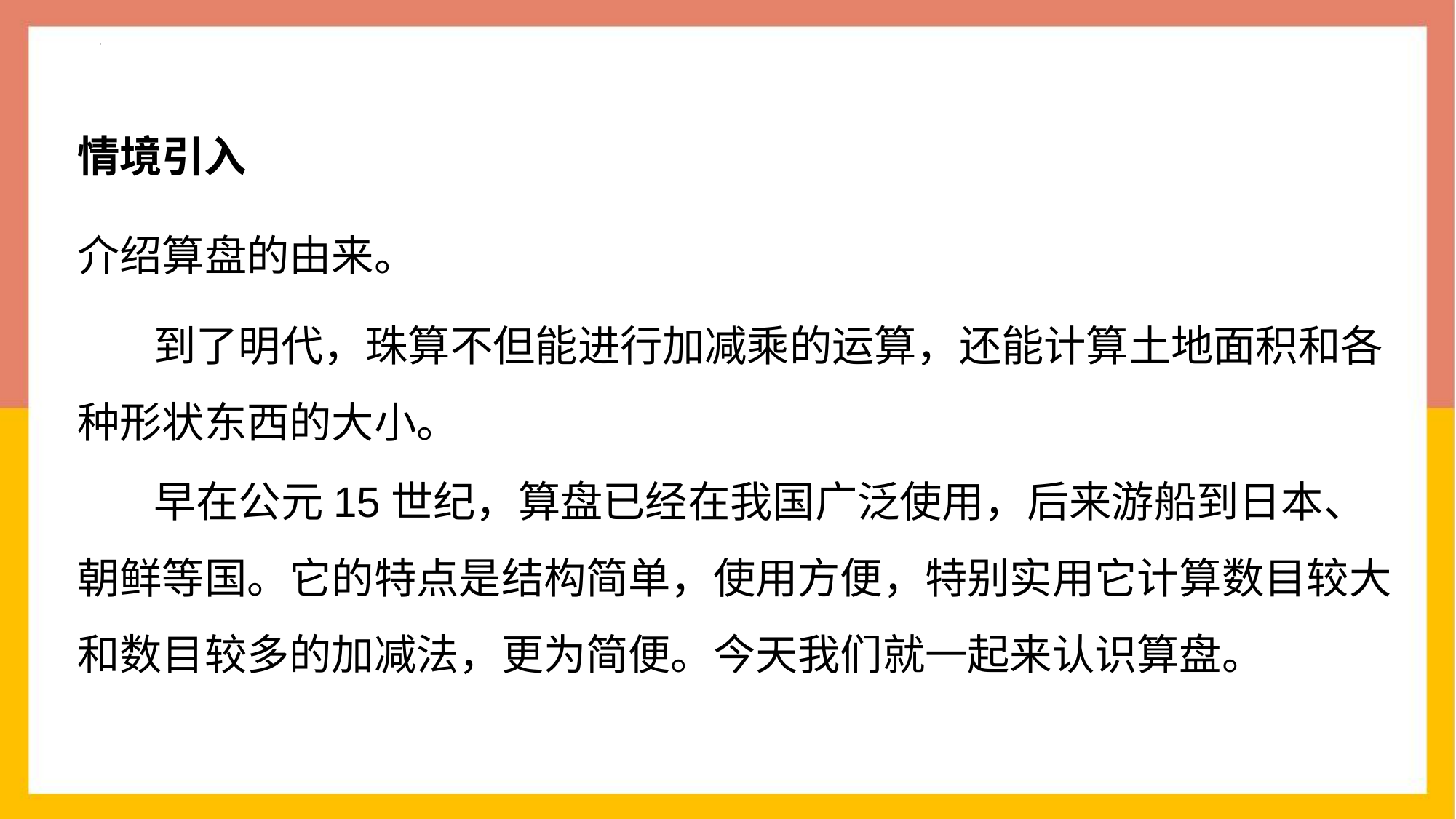

情境引入
介绍算盘的由来。
       到了明代，珠算不但能进行加减乘的运算，还能计算土地面积和各种形状东西的大小。
       早在公元15世纪，算盘已经在我国广泛使用，后来游船到日本、朝鲜等国。它的特点是结构简单，使用方便，特别实用它计算数目较大和数目较多的加减法，更为简便。今天我们就一起来认识算盘。